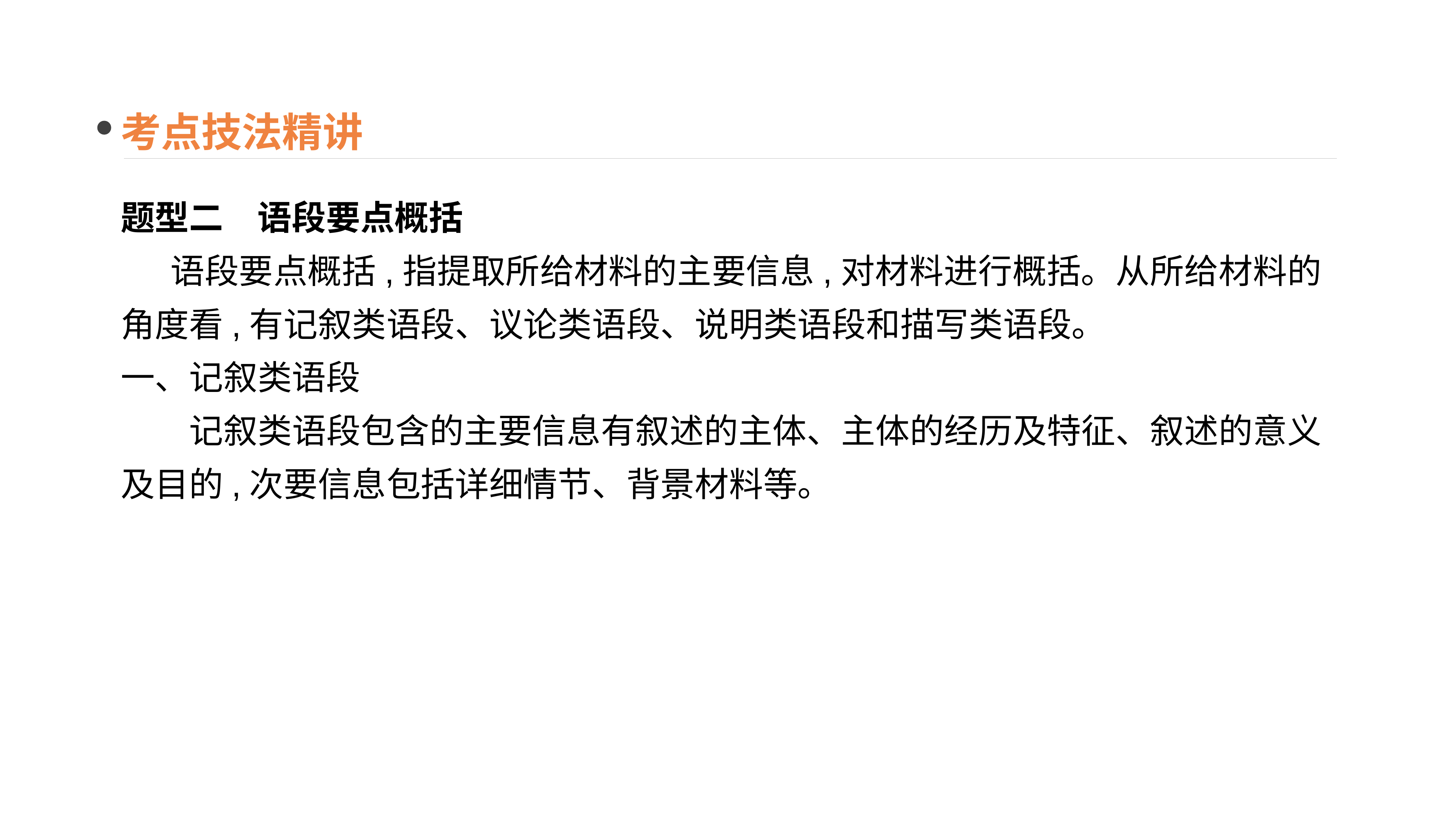

考点技法精讲

题型二　语段要点概括
　  语段要点概括,指提取所给材料的主要信息,对材料进行概括。从所给材料的角度看,有记叙类语段、议论类语段、说明类语段和描写类语段。
一、记叙类语段
　　记叙类语段包含的主要信息有叙述的主体、主体的经历及特征、叙述的意义及目的,次要信息包括详细情节、背景材料等。